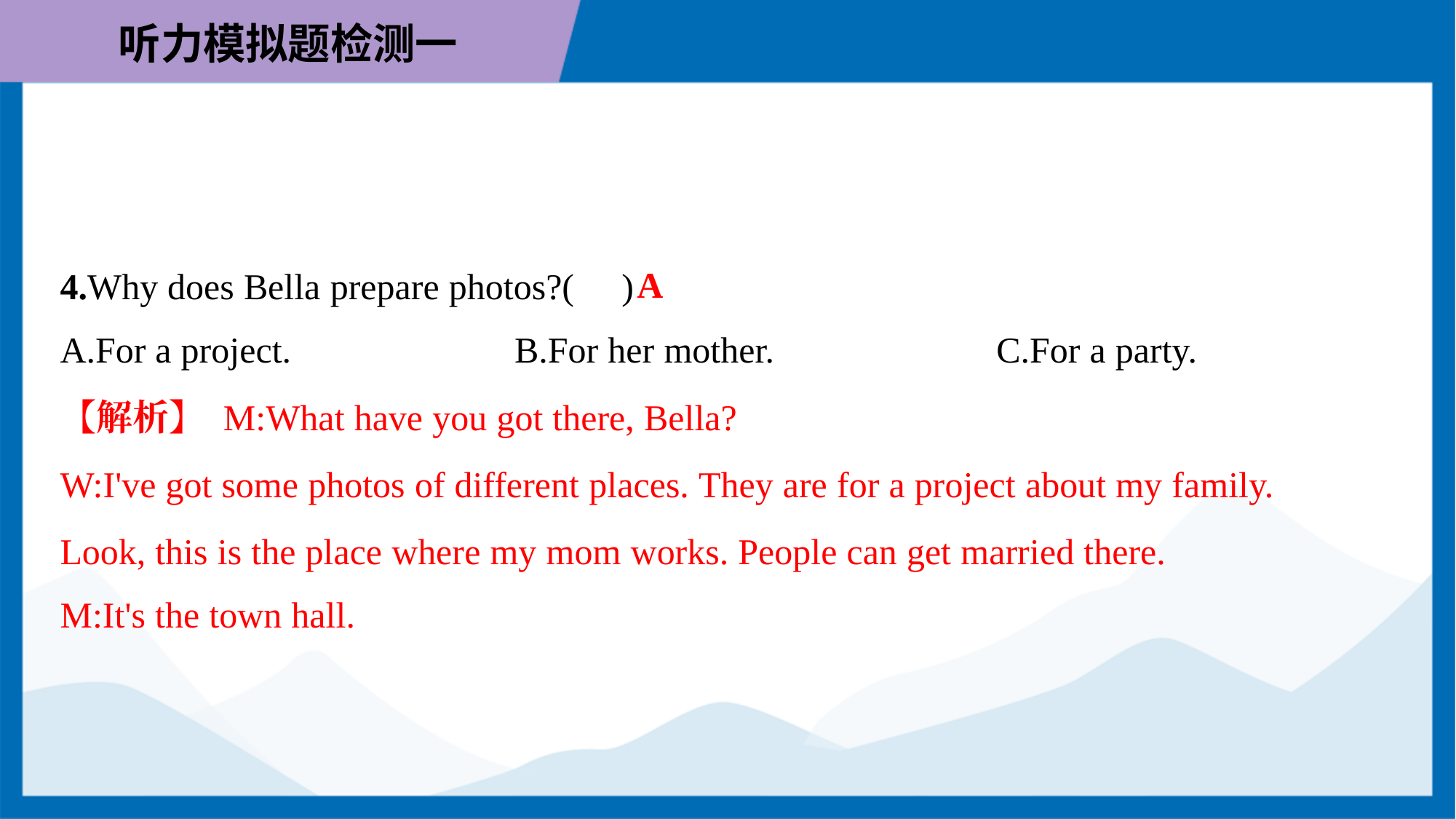

A
4.Why does Bella prepare photos?(     )
A.For a project.	B.For her mother.	C.For a party.
【解析】 M:What have you got there, Bella?
W:I've got some photos of different places. They are for a project about my family.
Look, this is the place where my mom works. People can get married there.
M:It's the town hall.